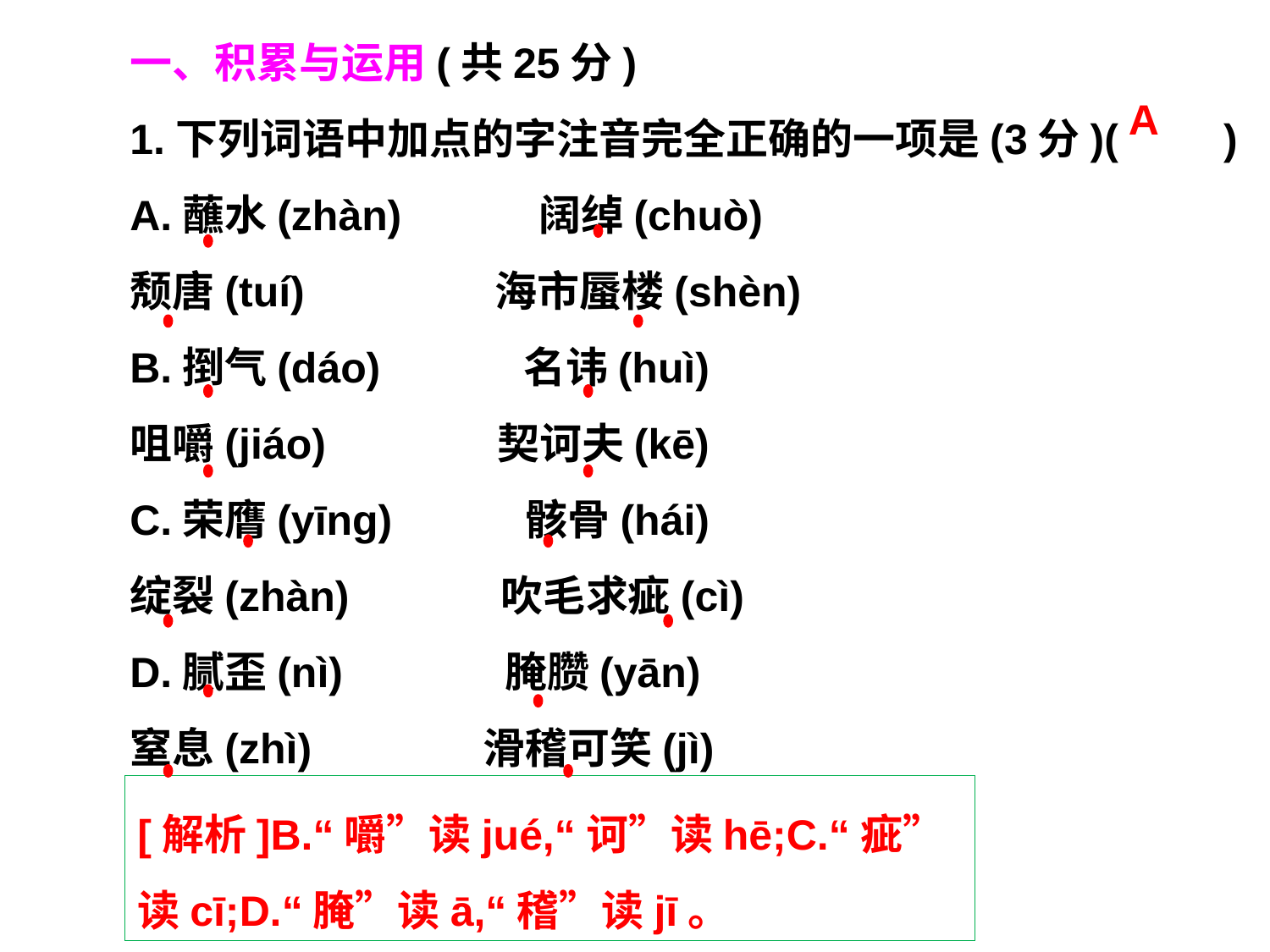

一、积累与运用(共25分)
1.下列词语中加点的字注音完全正确的一项是(3分)(　　)
A.蘸水(zhàn)　　　阔绰(chuò)
颓唐(tuí)　　          海市蜃楼(shèn)
B.捯气(dáo)　     　名讳(huì)
咀嚼(jiáo)　        　契诃夫(kē)
C.荣膺(yīng)　   　 骸骨(hái)
绽裂(zhàn)　　      吹毛求疵(cì)
D.腻歪(nì)　　       腌臜(yān)
窒息(zhì)　　        滑稽可笑(jì)
A

[解析]B.“嚼”读jué,“诃”读hē;C.“疵”读cī;D.“腌”读ā,“稽”读jī。